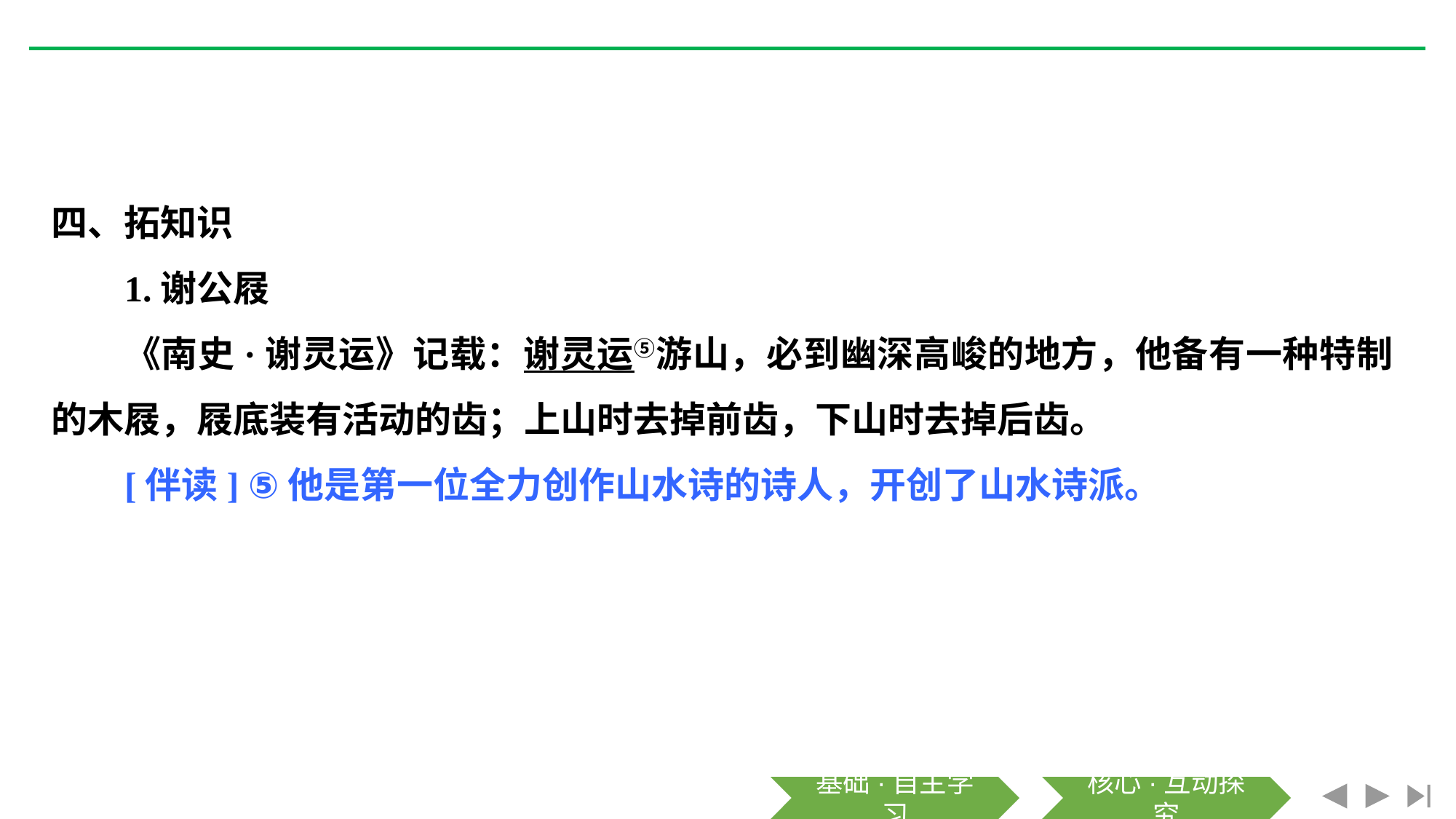

四、拓知识
1.谢公屐
《南史·谢灵运》记载：谢灵运⑤游山，必到幽深高峻的地方，他备有一种特制的木屐，屐底装有活动的齿；上山时去掉前齿，下山时去掉后齿。
[伴读] ⑤他是第一位全力创作山水诗的诗人，开创了山水诗派。